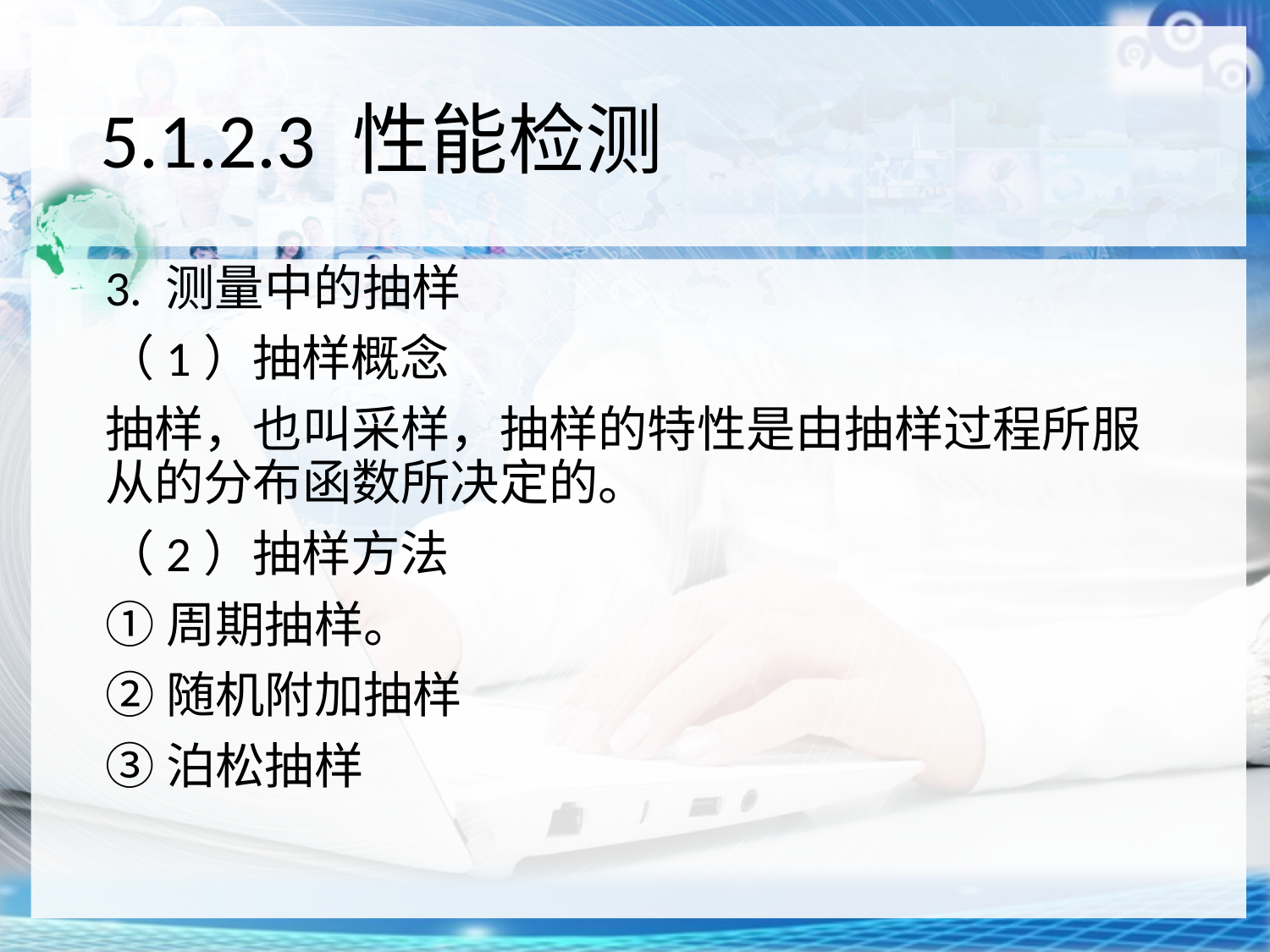

# 5.1.2.3 性能检测
3. 测量中的抽样
（1）抽样概念
抽样，也叫采样，抽样的特性是由抽样过程所服从的分布函数所决定的。
（2）抽样方法
①周期抽样。
②随机附加抽样
③泊松抽样